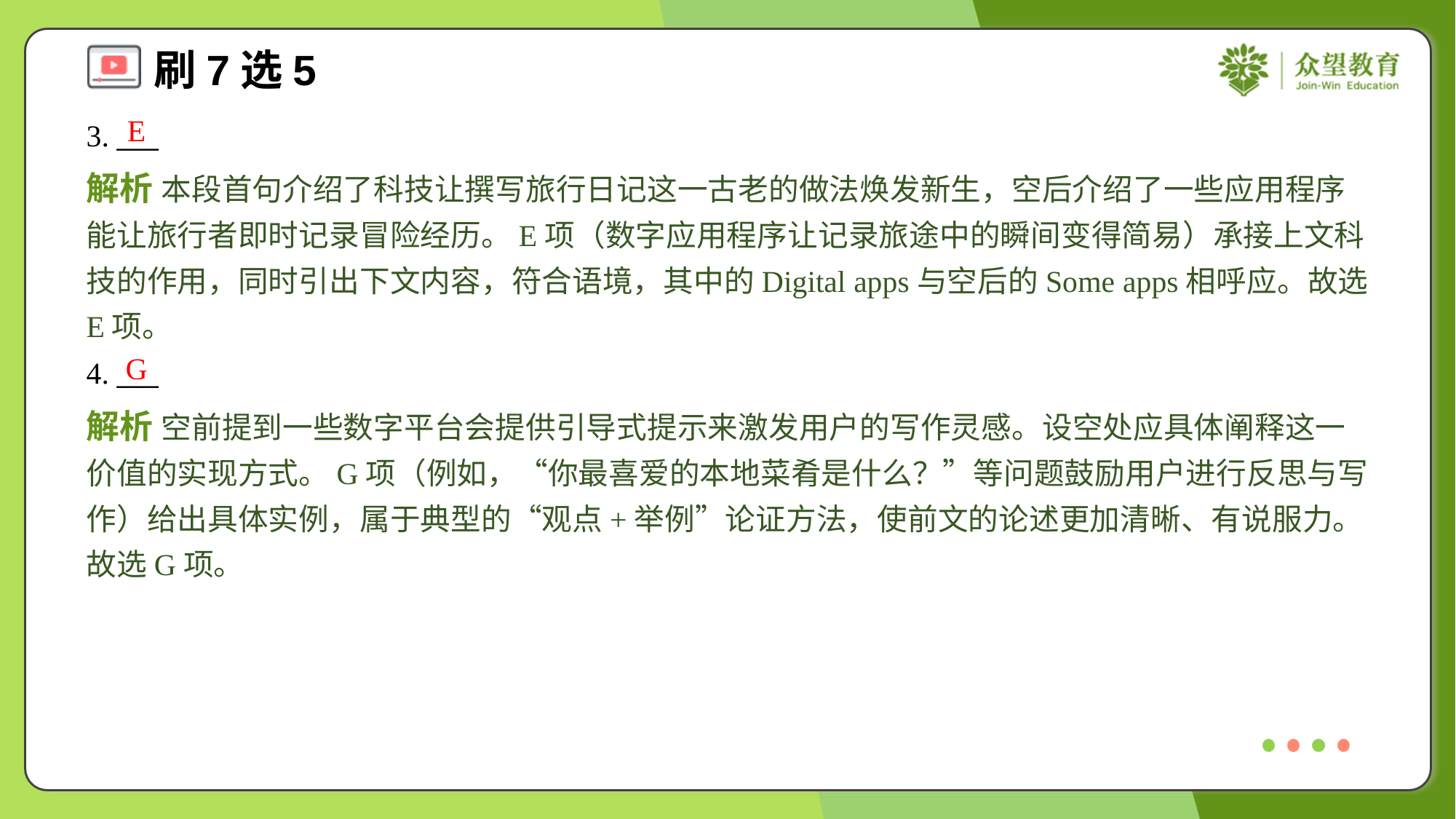

E
3. ___
解析 本段首句介绍了科技让撰写旅行日记这一古老的做法焕发新生，空后介绍了一些应用程序能让旅行者即时记录冒险经历。E项（数字应用程序让记录旅途中的瞬间变得简易）承接上文科技的作用，同时引出下文内容，符合语境，其中的Digital apps与空后的Some apps相呼应。故选E项。
G
4. ___
解析 空前提到一些数字平台会提供引导式提示来激发用户的写作灵感。设空处应具体阐释这一价值的实现方式。G项（例如，“你最喜爱的本地菜肴是什么？”等问题鼓励用户进行反思与写作）给出具体实例，属于典型的“观点+举例”论证方法，使前文的论述更加清晰、有说服力。故选G项。